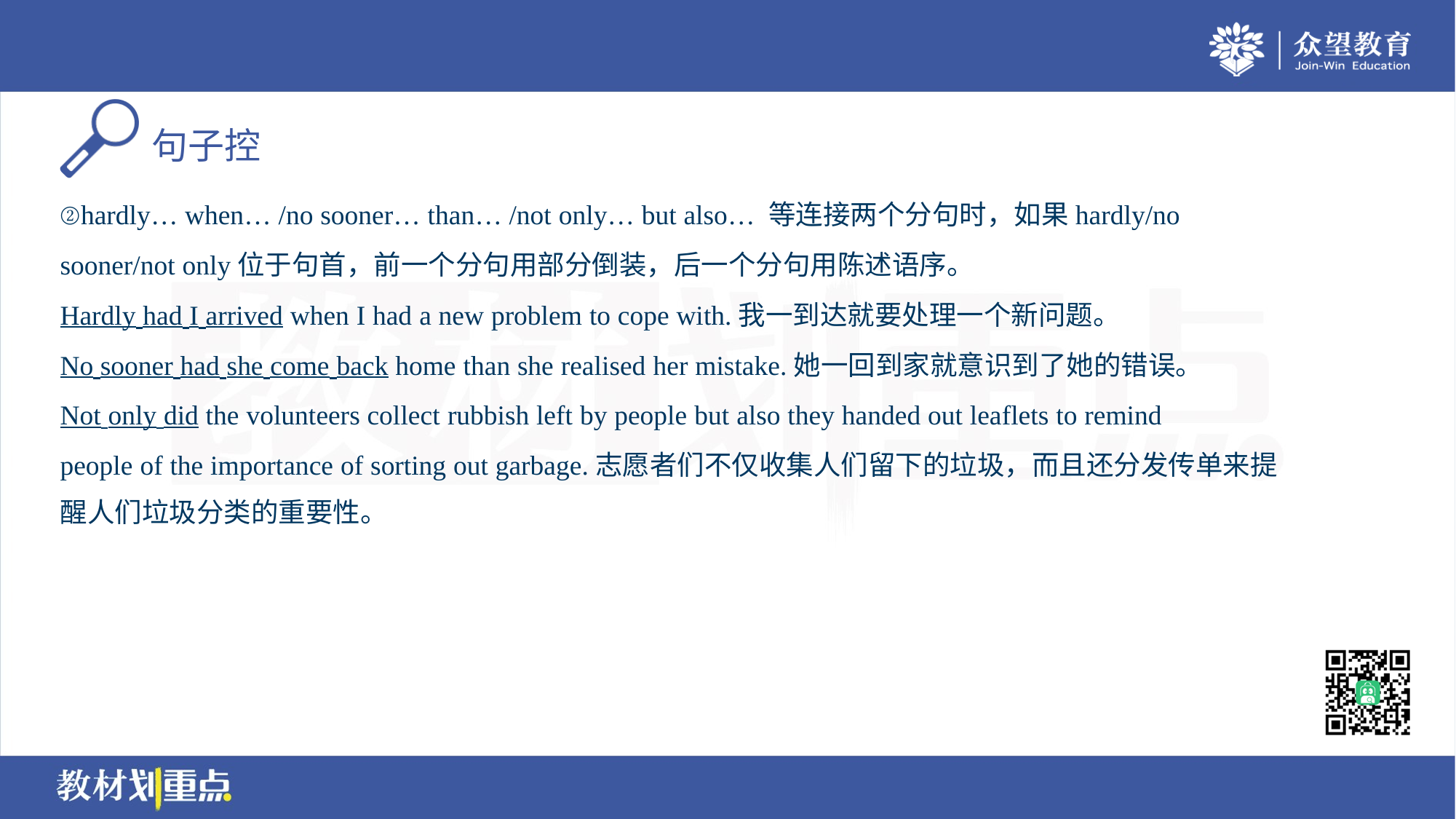

②hardly… when… /no sooner… than… /not only… but also… 等连接两个分句时，如果hardly/no
sooner/not only位于句首，前一个分句用部分倒装，后一个分句用陈述语序。
Hardly had I arrived when I had a new problem to cope with.我一到达就要处理一个新问题。
No sooner had she come back home than she realised her mistake.她一回到家就意识到了她的错误。
Not only did the volunteers collect rubbish left by people but also they handed out leaflets to remind
people of the importance of sorting out garbage.志愿者们不仅收集人们留下的垃圾，而且还分发传单来提
醒人们垃圾分类的重要性。